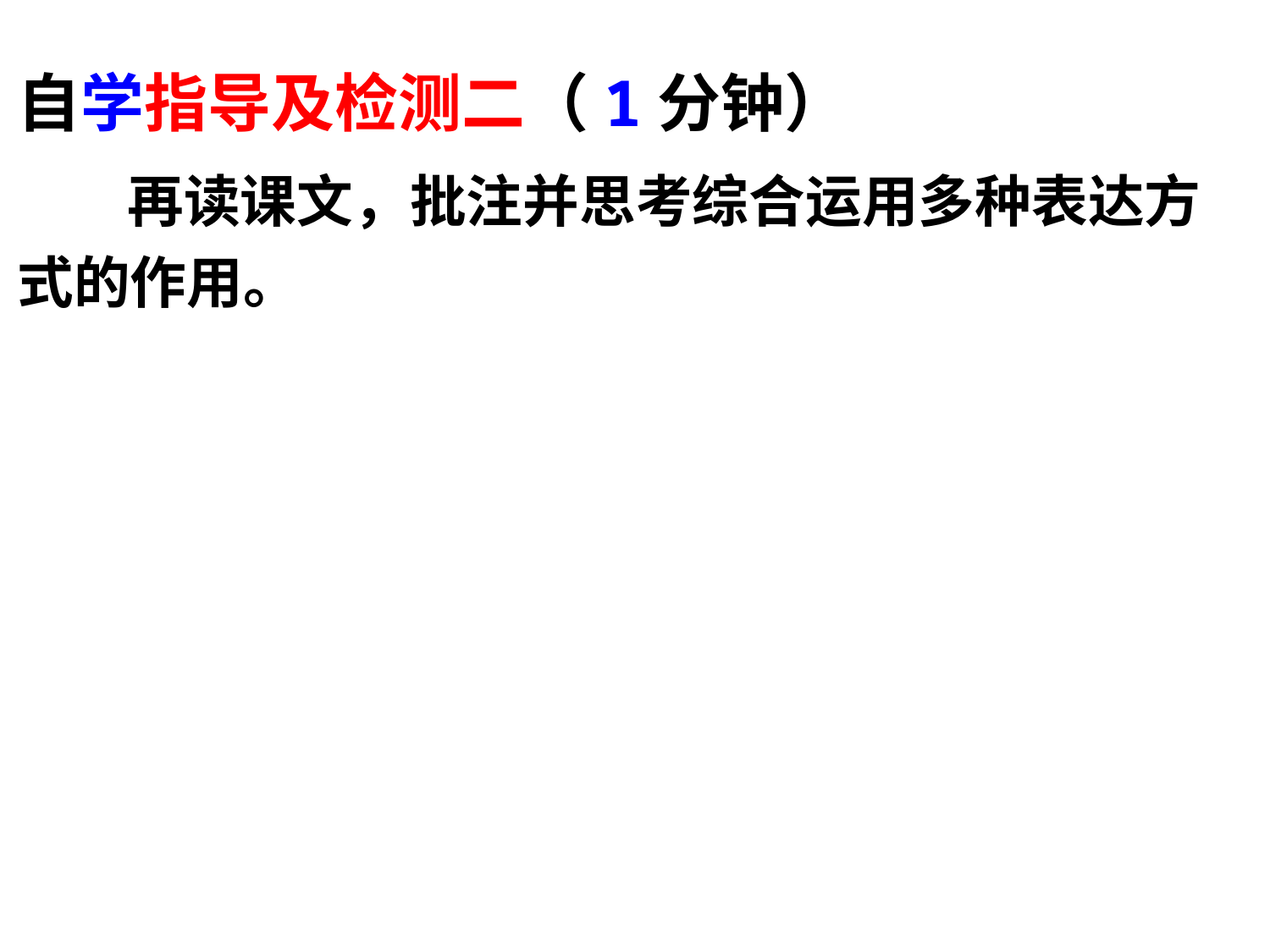

自学指导及检测二（1分钟）
再读课文，批注并思考综合运用多种表达方式的作用。